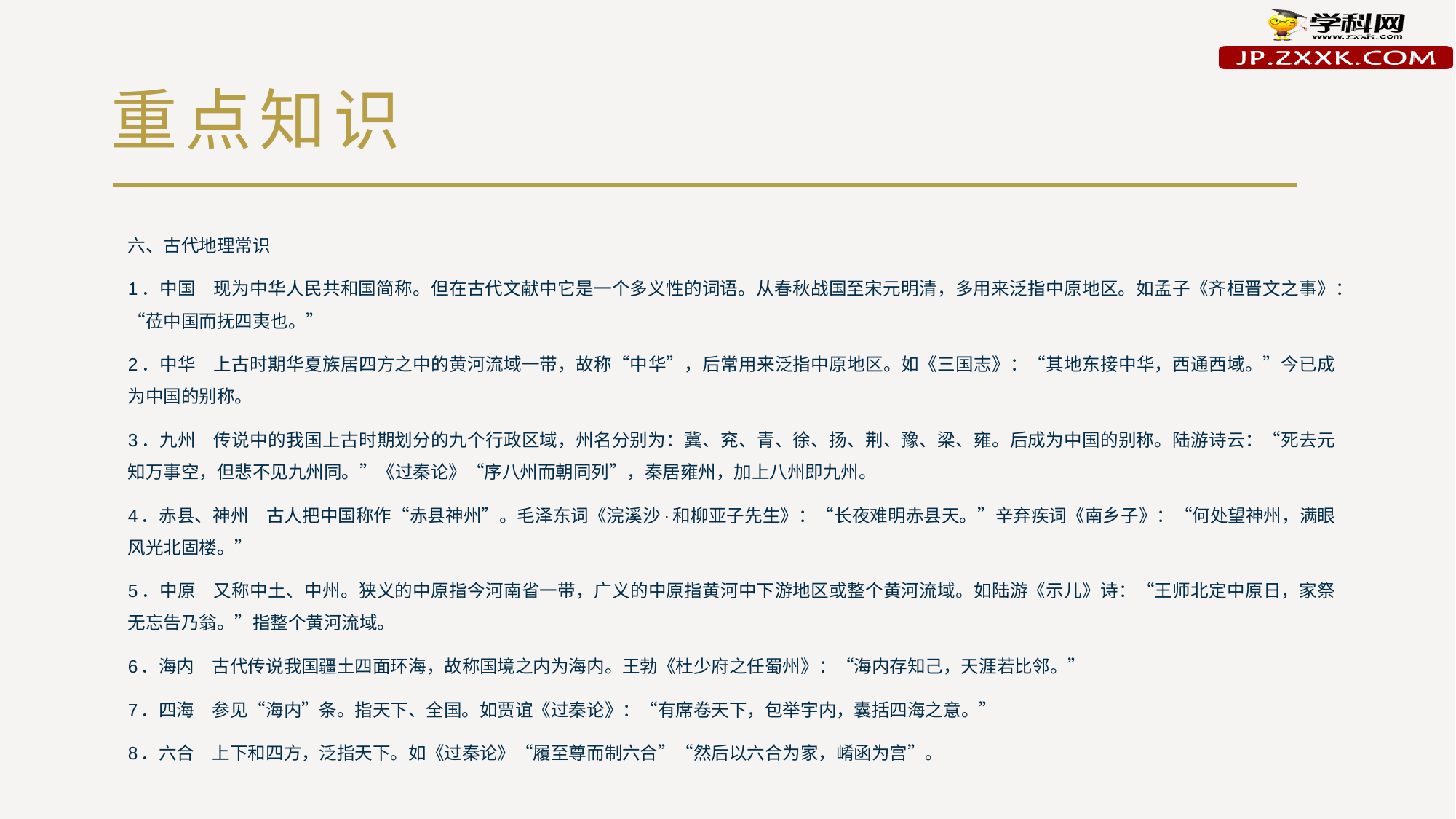

# 重点知识
六、古代地理常识
1．中国　现为中华人民共和国简称。但在古代文献中它是一个多义性的词语。从春秋战国至宋元明清，多用来泛指中原地区。如孟子《齐桓晋文之事》：“莅中国而抚四夷也。”
2．中华　上古时期华夏族居四方之中的黄河流域一带，故称“中华”，后常用来泛指中原地区。如《三国志》：“其地东接中华，西通西域。”今已成为中国的别称。
3．九州　传说中的我国上古时期划分的九个行政区域，州名分别为：冀、兖、青、徐、扬、荆、豫、梁、雍。后成为中国的别称。陆游诗云：“死去元知万事空，但悲不见九州同。”《过秦论》“序八州而朝同列”，秦居雍州，加上八州即九州。
4．赤县、神州　古人把中国称作“赤县神州”。毛泽东词《浣溪沙·和柳亚子先生》：“长夜难明赤县天。”辛弃疾词《南乡子》：“何处望神州，满眼风光北固楼。”
5．中原　又称中土、中州。狭义的中原指今河南省一带，广义的中原指黄河中下游地区或整个黄河流域。如陆游《示儿》诗：“王师北定中原日，家祭无忘告乃翁。”指整个黄河流域。
6．海内　古代传说我国疆土四面环海，故称国境之内为海内。王勃《杜少府之任蜀州》：“海内存知己，天涯若比邻。”
7．四海　参见“海内”条。指天下、全国。如贾谊《过秦论》：“有席卷天下，包举宇内，囊括四海之意。”
8．六合　上下和四方，泛指天下。如《过秦论》“履至尊而制六合”“然后以六合为家，崤函为宫”。